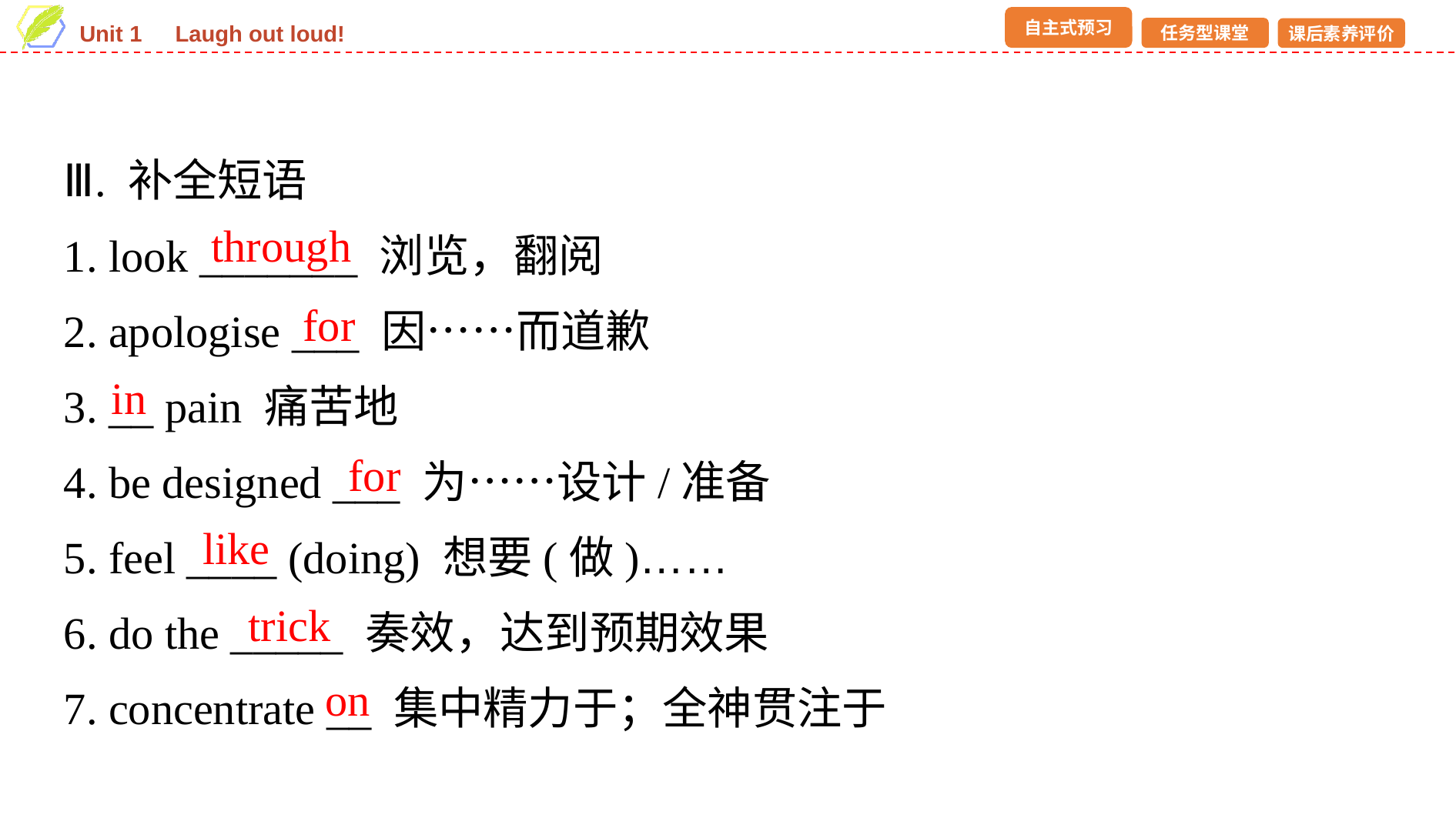

Ⅲ. 补全短语
1. look _______ 浏览，翻阅
2. apologise ___ 因……而道歉
3. __ pain 痛苦地
4. be designed ___ 为……设计/准备
5. feel ____ (doing) 想要(做)……
6. do the _____ 奏效，达到预期效果
7. concentrate __ 集中精力于；全神贯注于
through
for
in
for
like
trick
on